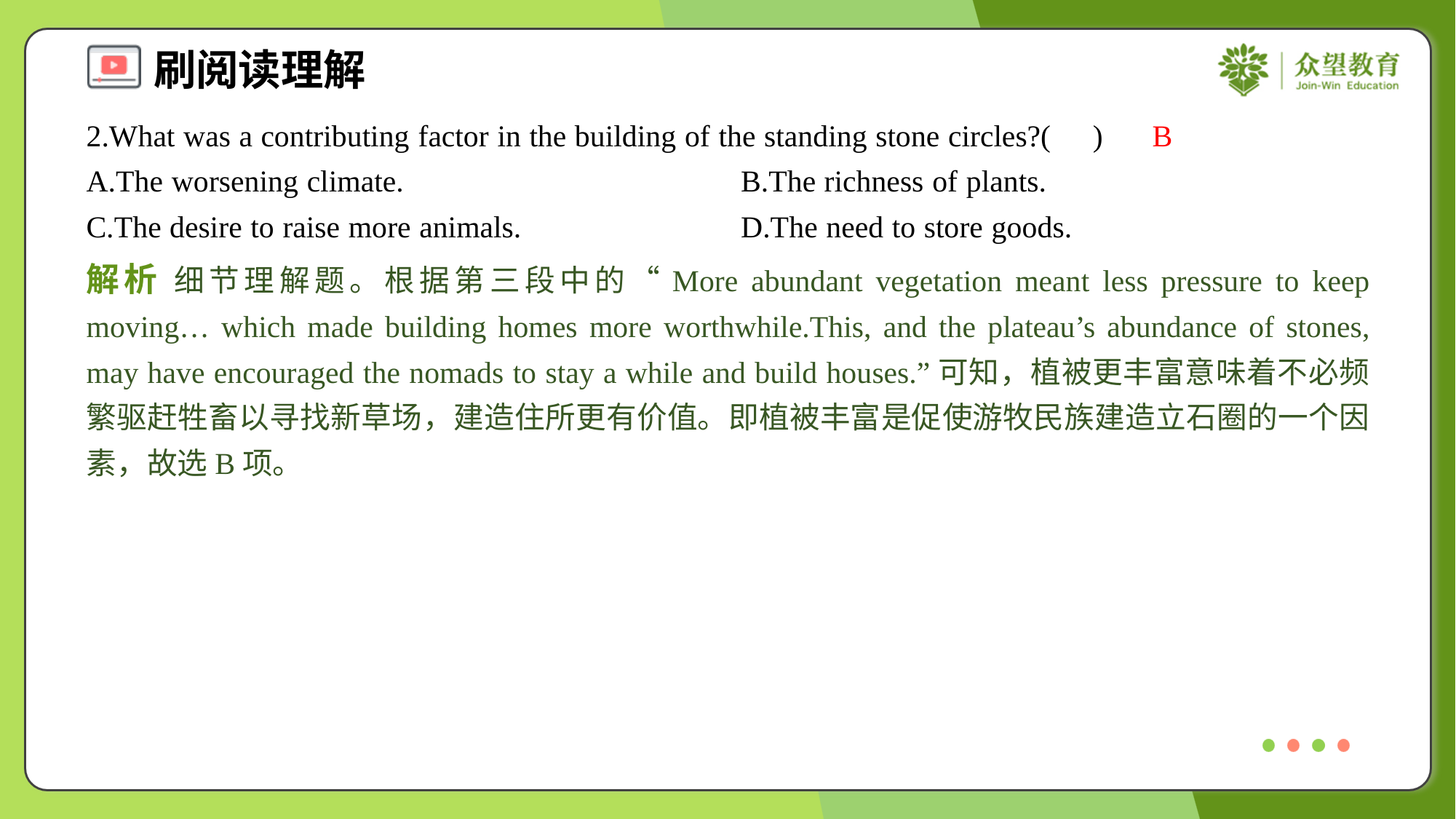

2.What was a contributing factor in the building of the standing stone circles?(     )
B
A.The worsening climate.	B.The richness of plants.
C.The desire to raise more animals.	D.The need to store goods.
解析 细节理解题。根据第三段中的“More abundant vegetation meant less pressure to keep moving… which made building homes more worthwhile.This, and the plateau’s abundance of stones, may have encouraged the nomads to stay a while and build houses.”可知，植被更丰富意味着不必频繁驱赶牲畜以寻找新草场，建造住所更有价值。即植被丰富是促使游牧民族建造立石圈的一个因素，故选B项。